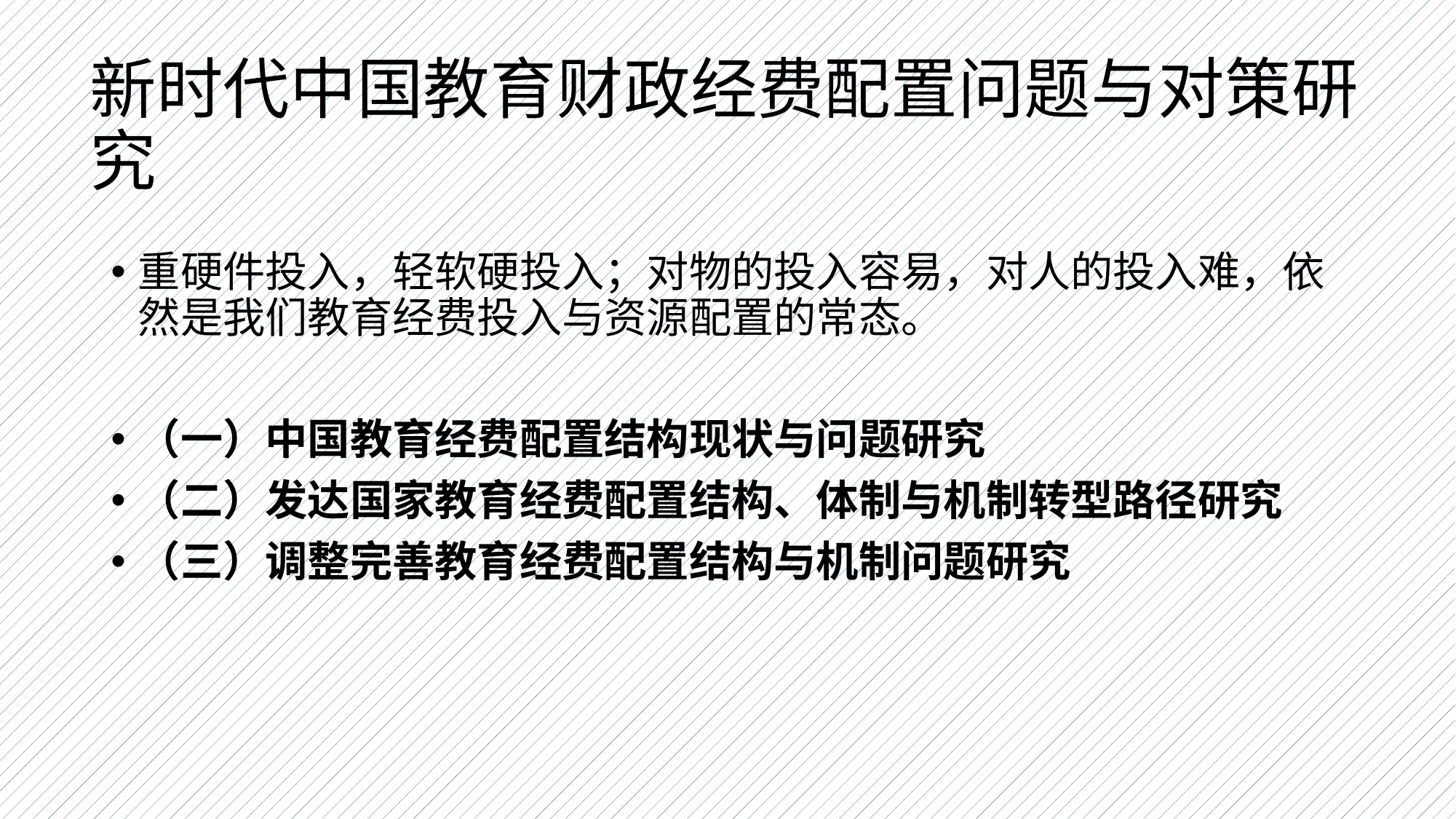

# 新时代中国教育财政经费配置问题与对策研究
重硬件投入，轻软硬投入；对物的投入容易，对人的投入难，依然是我们教育经费投入与资源配置的常态。

（一）中国教育经费配置结构现状与问题研究
（二）发达国家教育经费配置结构、体制与机制转型路径研究
（三）调整完善教育经费配置结构与机制问题研究